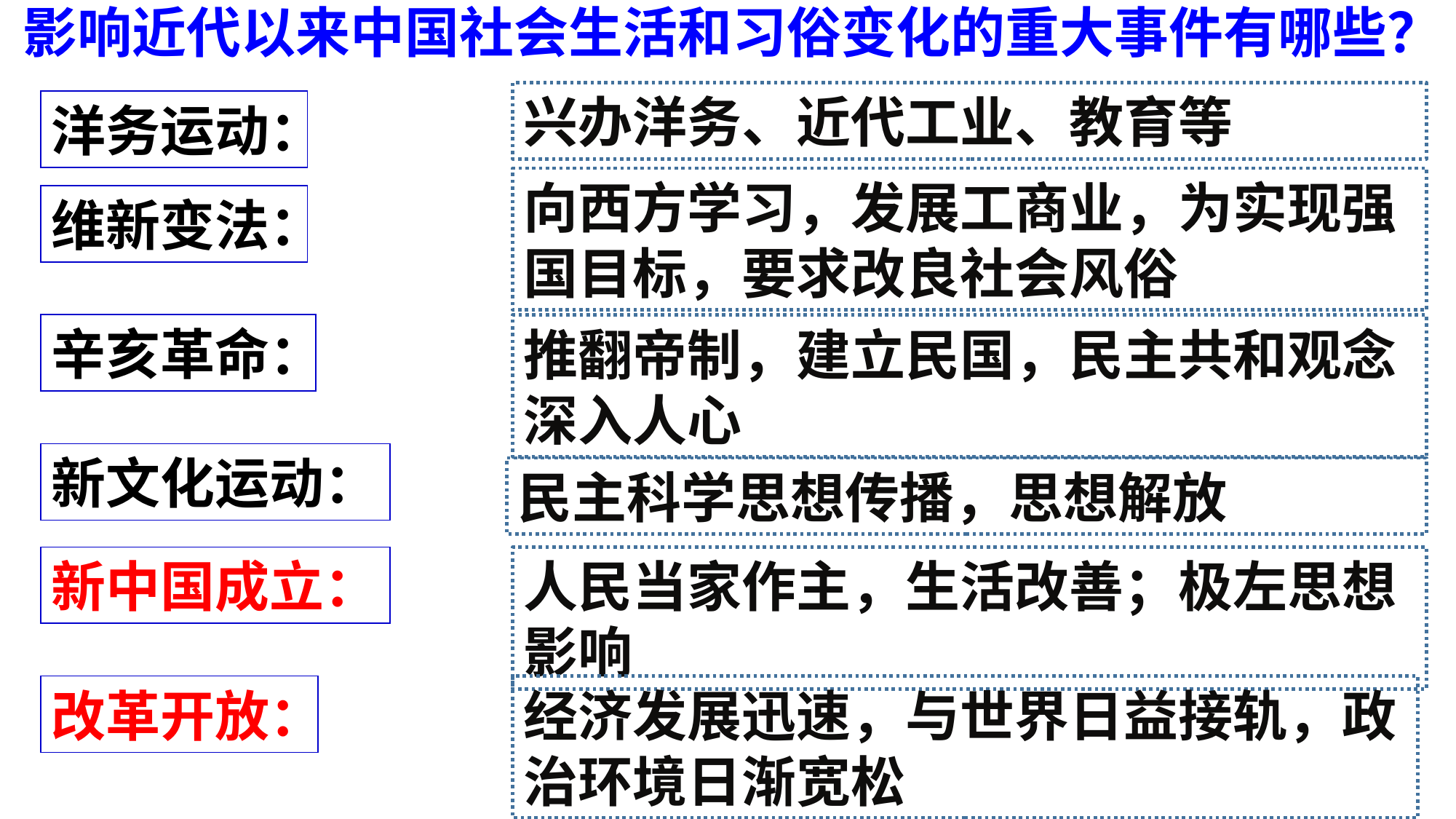

影响近代以来中国社会生活和习俗变化的重大事件有哪些？
兴办洋务、近代工业、教育等
洋务运动：
向西方学习，发展工商业，为实现强国目标，要求改良社会风俗
维新变法：
辛亥革命：
推翻帝制，建立民国，民主共和观念深入人心
新文化运动：
民主科学思想传播，思想解放
新中国成立：
人民当家作主，生活改善；极左思想影响
改革开放：
经济发展迅速，与世界日益接轨，政治环境日渐宽松